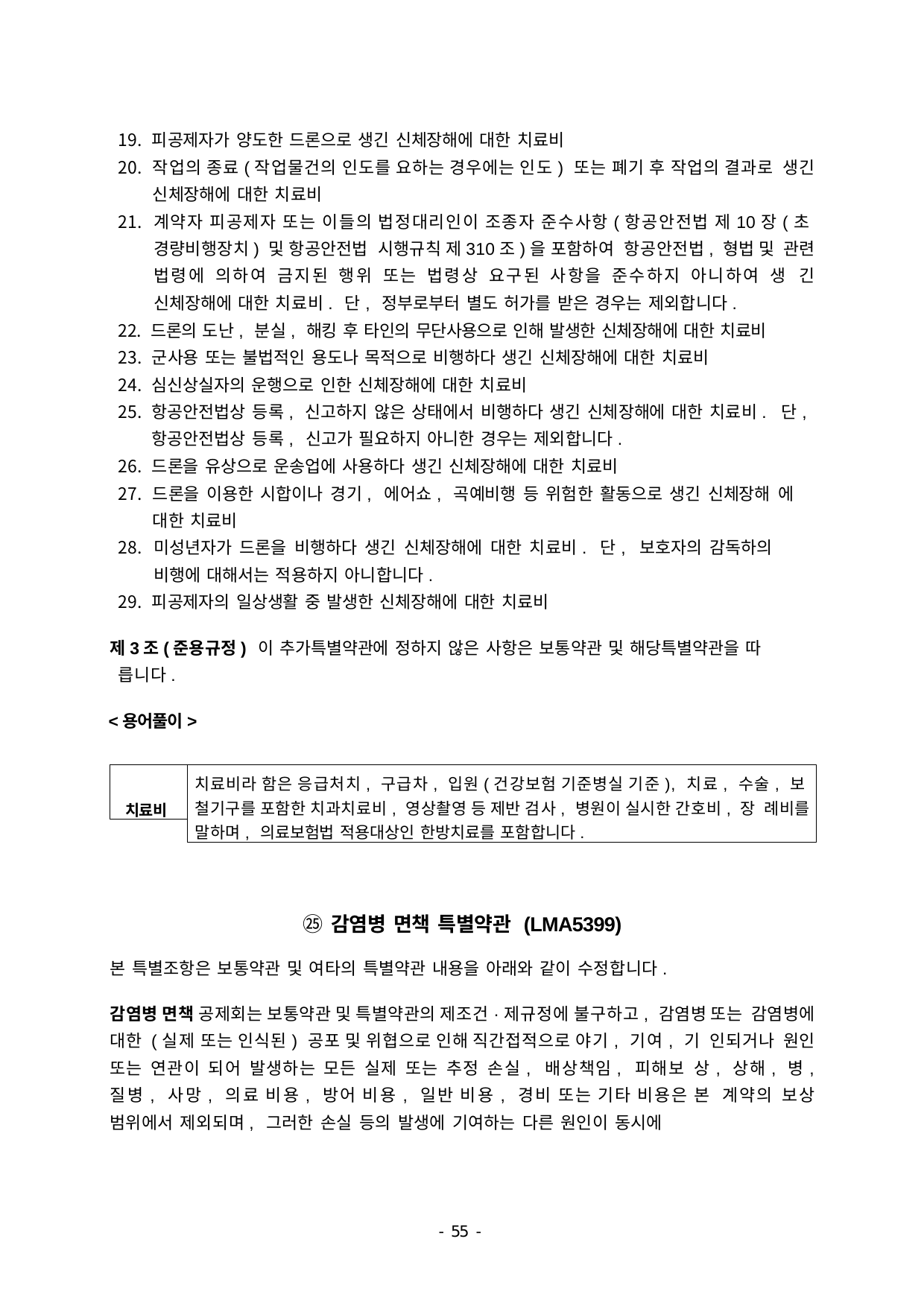

피공제자가 양도한 드론으로 생긴 신체장해에 대한 치료비
작업의 종료(작업물건의 인도를 요하는 경우에는 인도) 또는 폐기 후 작업의 결과로  생긴 신체장해에 대한 치료비
계약자 피공제자 또는 이들의 법정대리인이 조종자 준수사항(항공안전법 제10장(초  경량비행장치) 및 항공안전법 시행규칙 제310조)을 포함하여 항공안전법, 형법 및  관련 법령에 의하여 금지된 행위 또는 법령상 요구된 사항을 준수하지 아니하여 생  긴 신체장해에 대한 치료비. 단, 정부로부터 별도 허가를 받은 경우는 제외합니다.
드론의 도난, 분실, 해킹 후 타인의 무단사용으로 인해 발생한 신체장해에 대한 치료비
군사용 또는 불법적인 용도나 목적으로 비행하다 생긴 신체장해에 대한 치료비
심신상실자의 운행으로 인한 신체장해에 대한 치료비
항공안전법상 등록, 신고하지 않은 상태에서 비행하다 생긴 신체장해에 대한 치료비.  단, 항공안전법상 등록, 신고가 필요하지 아니한 경우는 제외합니다.
드론을 유상으로 운송업에 사용하다 생긴 신체장해에 대한 치료비
드론을 이용한 시합이나 경기, 에어쇼, 곡예비행 등 위험한 활동으로 생긴 신체장해  에 대한 치료비
미성년자가 드론을 비행하다 생긴 신체장해에 대한 치료비. 단, 보호자의 감독하의  비행에 대해서는 적용하지 아니합니다.
피공제자의 일상생활 중 발생한 신체장해에 대한 치료비

제3조(준용규정) 이 추가특별약관에 정하지 않은 사항은 보통약관 및 해당특별약관을 따  릅니다.

<용어풀이>

치료비
치료비라 함은 응급처치, 구급차, 입원(건강보험 기준병실 기준), 치료, 수술, 보  철기구를 포함한 치과치료비, 영상촬영 등 제반 검사, 병원이 실시한 간호비, 장  례비를 말하며, 의료보험법 적용대상인 한방치료를 포함합니다.
㉕ 감염병 면책 특별약관 (LMA5399)

본 특별조항은 보통약관 및 여타의 특별약관 내용을 아래와 같이 수정합니다.

감염병 면책 공제회는 보통약관 및 특별약관의 제조건·제규정에 불구하고, 감염병 또는  감염병에 대한 (실제 또는 인식된) 공포 및 위협으로 인해 직간접적으로 야기, 기여, 기  인되거나 원인 또는 연관이 되어 발생하는 모든 실제 또는 추정 손실, 배상책임, 피해보  상, 상해, 병, 질병, 사망, 의료 비용, 방어 비용, 일반 비용, 경비 또는 기타 비용은 본  계약의 보상 범위에서 제외되며, 그러한 손실 등의 발생에 기여하는 다른 원인이 동시에
- 55 -